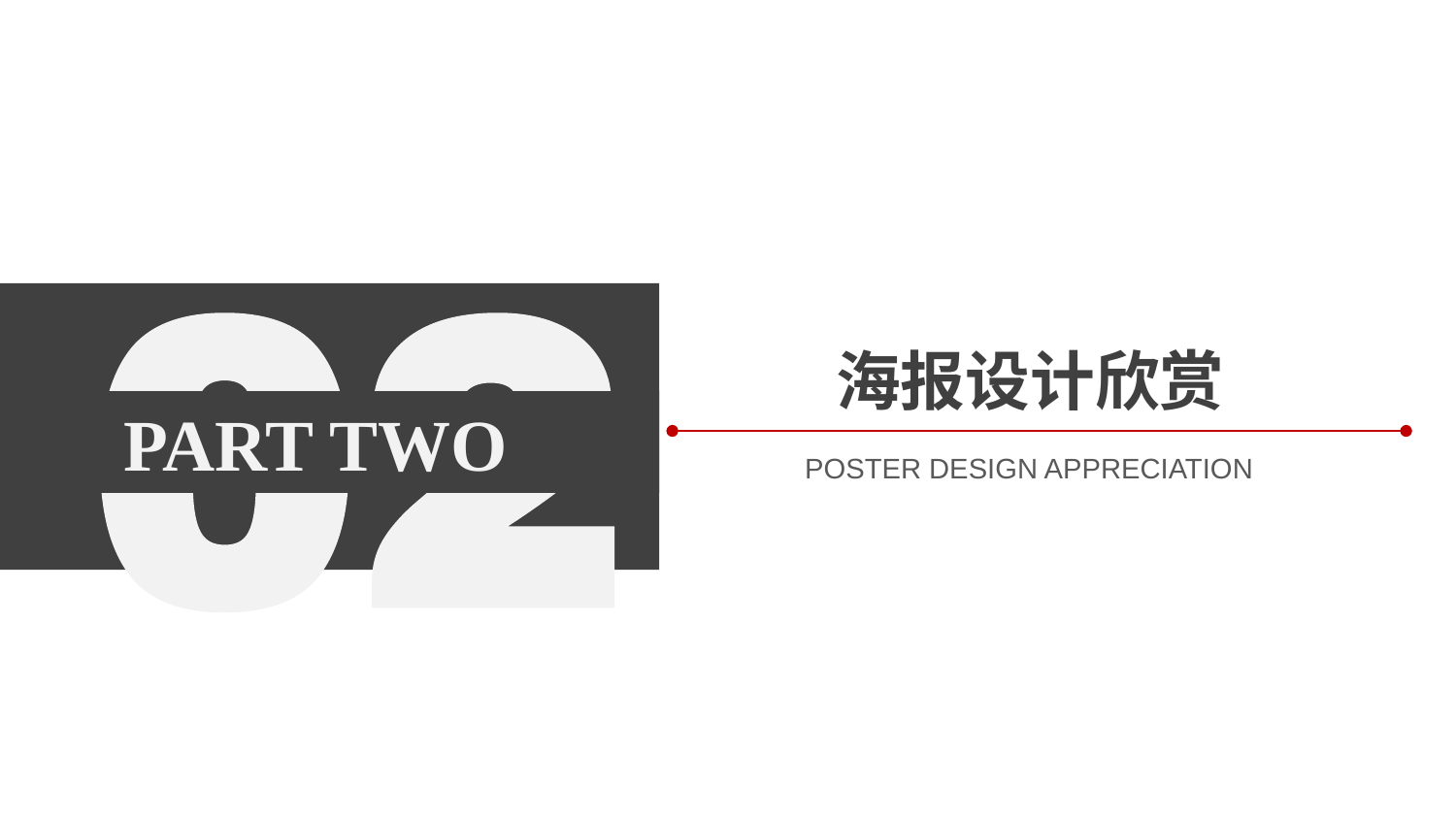

02
      PART TWO

海报设计欣赏
POSTER DESIGN APPRECIATION